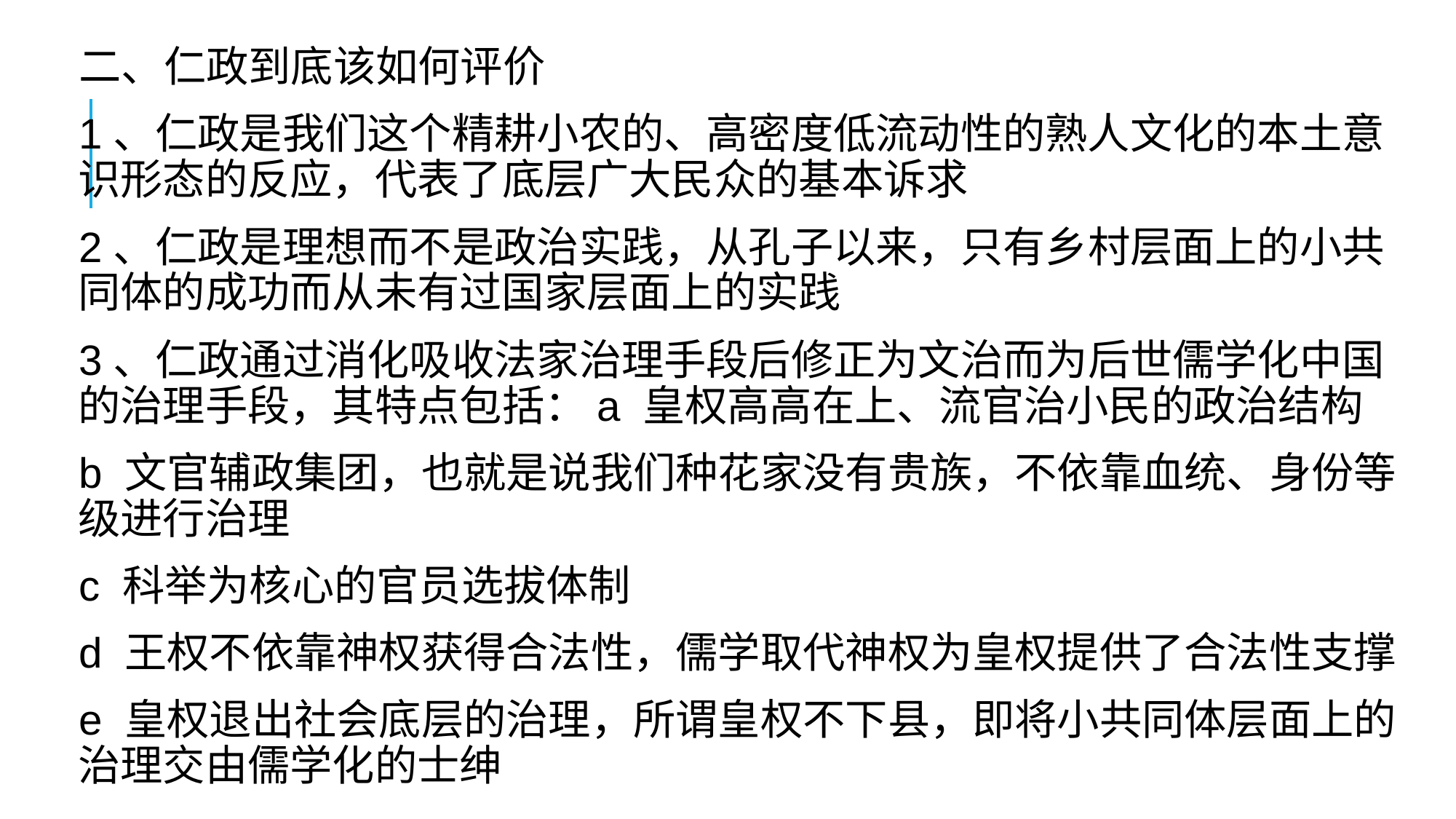

二、仁政到底该如何评价
1、仁政是我们这个精耕小农的、高密度低流动性的熟人文化的本土意识形态的反应，代表了底层广大民众的基本诉求
2、仁政是理想而不是政治实践，从孔子以来，只有乡村层面上的小共同体的成功而从未有过国家层面上的实践
3、仁政通过消化吸收法家治理手段后修正为文治而为后世儒学化中国的治理手段，其特点包括：a 皇权高高在上、流官治小民的政治结构
b 文官辅政集团，也就是说我们种花家没有贵族，不依靠血统、身份等级进行治理
c 科举为核心的官员选拔体制
d 王权不依靠神权获得合法性，儒学取代神权为皇权提供了合法性支撑
e 皇权退出社会底层的治理，所谓皇权不下县，即将小共同体层面上的治理交由儒学化的士绅